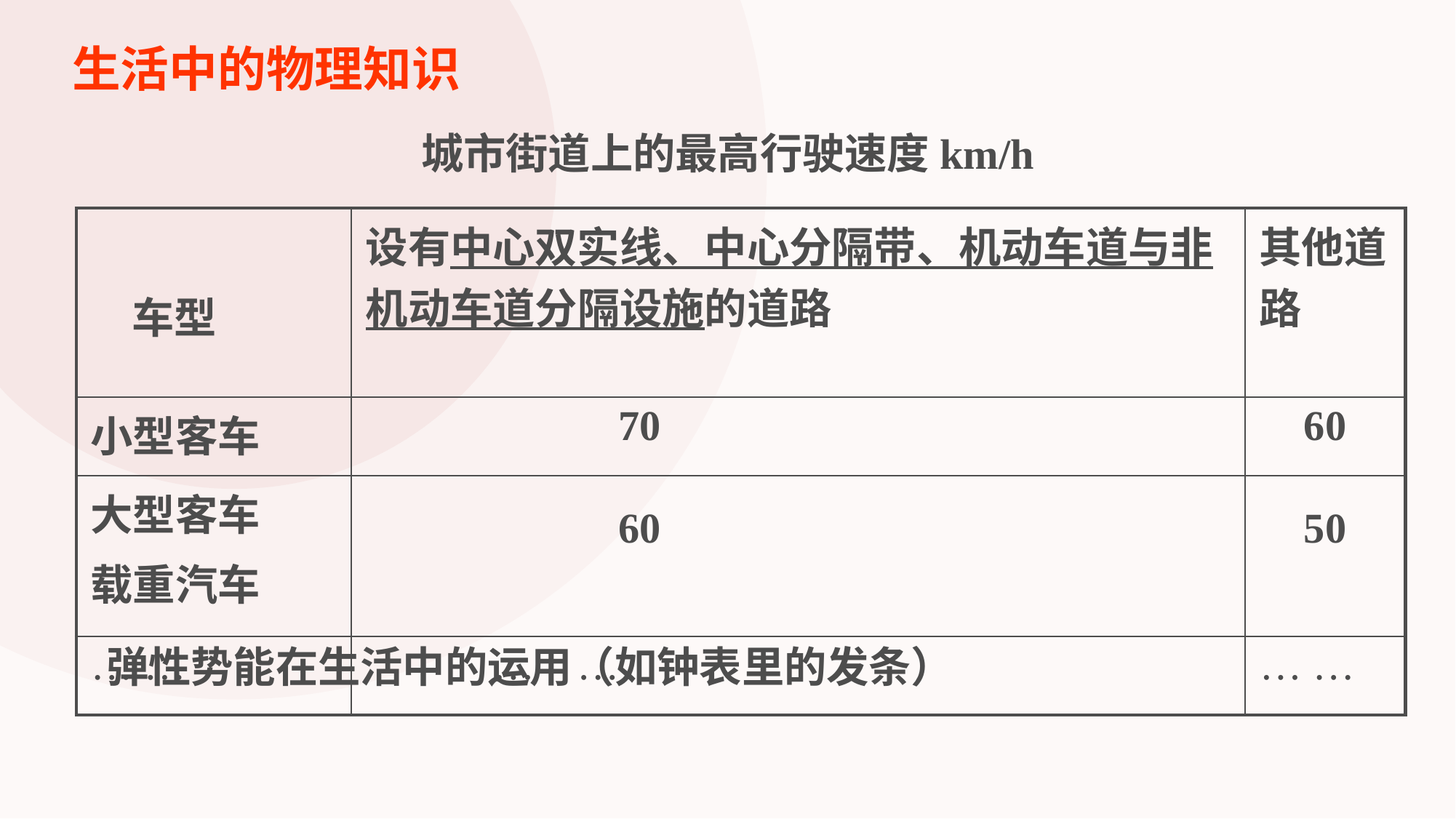

生活中的物理知识
城市街道上的最高行驶速度km/h
| 车型 | 设有中心双实线、中心分隔带、机动车道与非机动车道分隔设施的道路 | 其他道路 |
| --- | --- | --- |
| 小型客车 | 70 | 60 |
| 大型客车 载重汽车 | 60 | 50 |
| … … | … … | … … |
弹性势能在生活中的运用（如钟表里的发条）